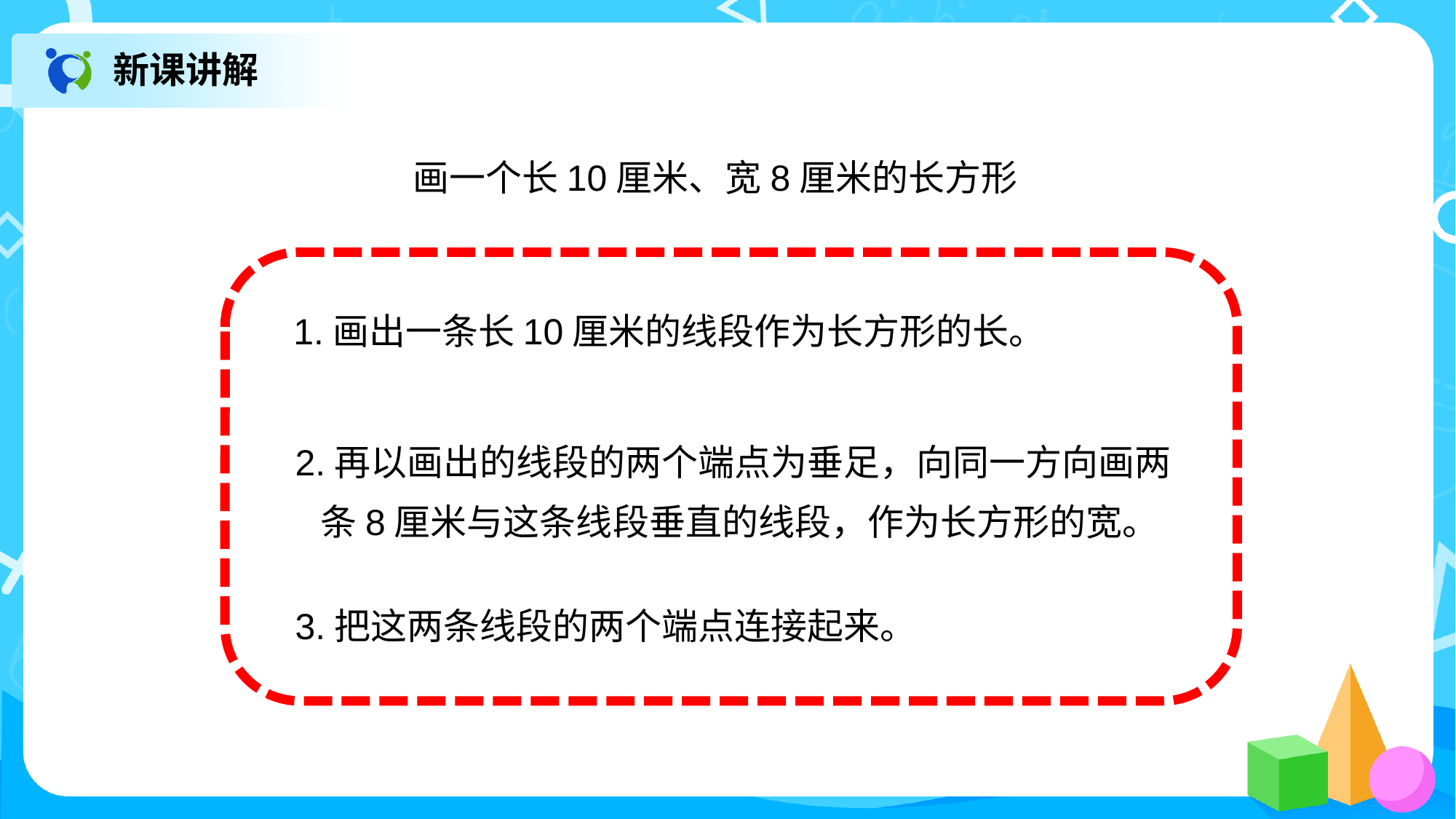

新课讲解
画一个长10厘米、宽8厘米的长方形

1.画出一条长10厘米的线段作为长方形的长。
2.再以画出的线段的两个端点为垂足，向同一方向画两
  条8厘米与这条线段垂直的线段，作为长方形的宽。
3.把这两条线段的两个端点连接起来。